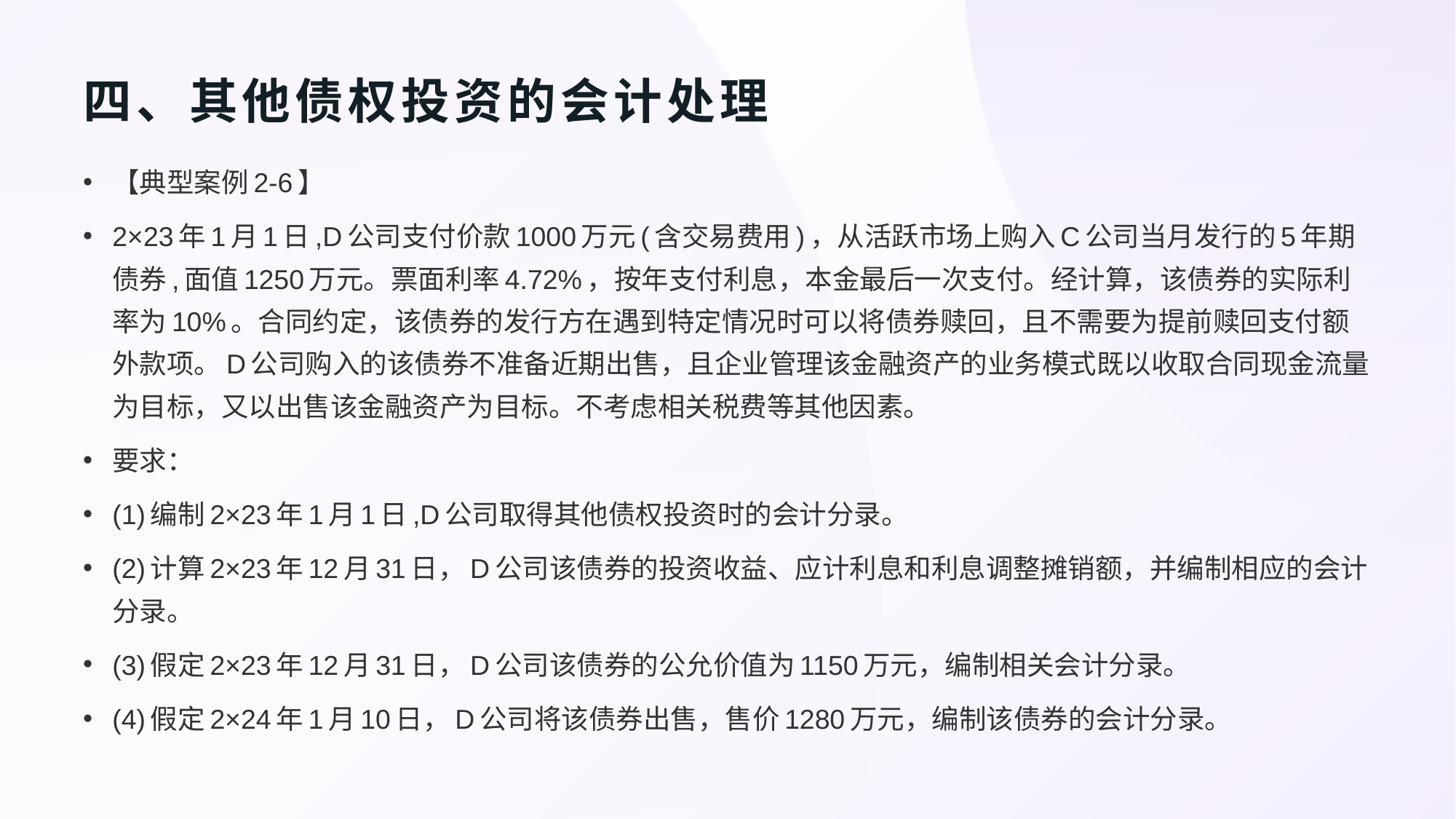

# 四、其他债权投资的会计处理
【典型案例2-6】
2×23年1月1日,D公司支付价款1000万元(含交易费用)，从活跃市场上购入C公司当月发行的5年期债券,面值1250万元。票面利率4.72%，按年支付利息，本金最后一次支付。经计算，该债券的实际利率为10%。合同约定，该债券的发行方在遇到特定情况时可以将债券赎回，且不需要为提前赎回支付额外款项。D公司购入的该债券不准备近期出售，且企业管理该金融资产的业务模式既以收取合同现金流量为目标，又以出售该金融资产为目标。不考虑相关税费等其他因素。
要求：
(1)编制2×23年1月1日,D公司取得其他债权投资时的会计分录。
(2)计算2×23年12月31日，D公司该债券的投资收益、应计利息和利息调整摊销额，并编制相应的会计分录。
(3)假定2×23年12月31日，D公司该债券的公允价值为1150万元，编制相关会计分录。
(4)假定2×24年1月10日，D公司将该债券出售，售价1280万元，编制该债券的会计分录。